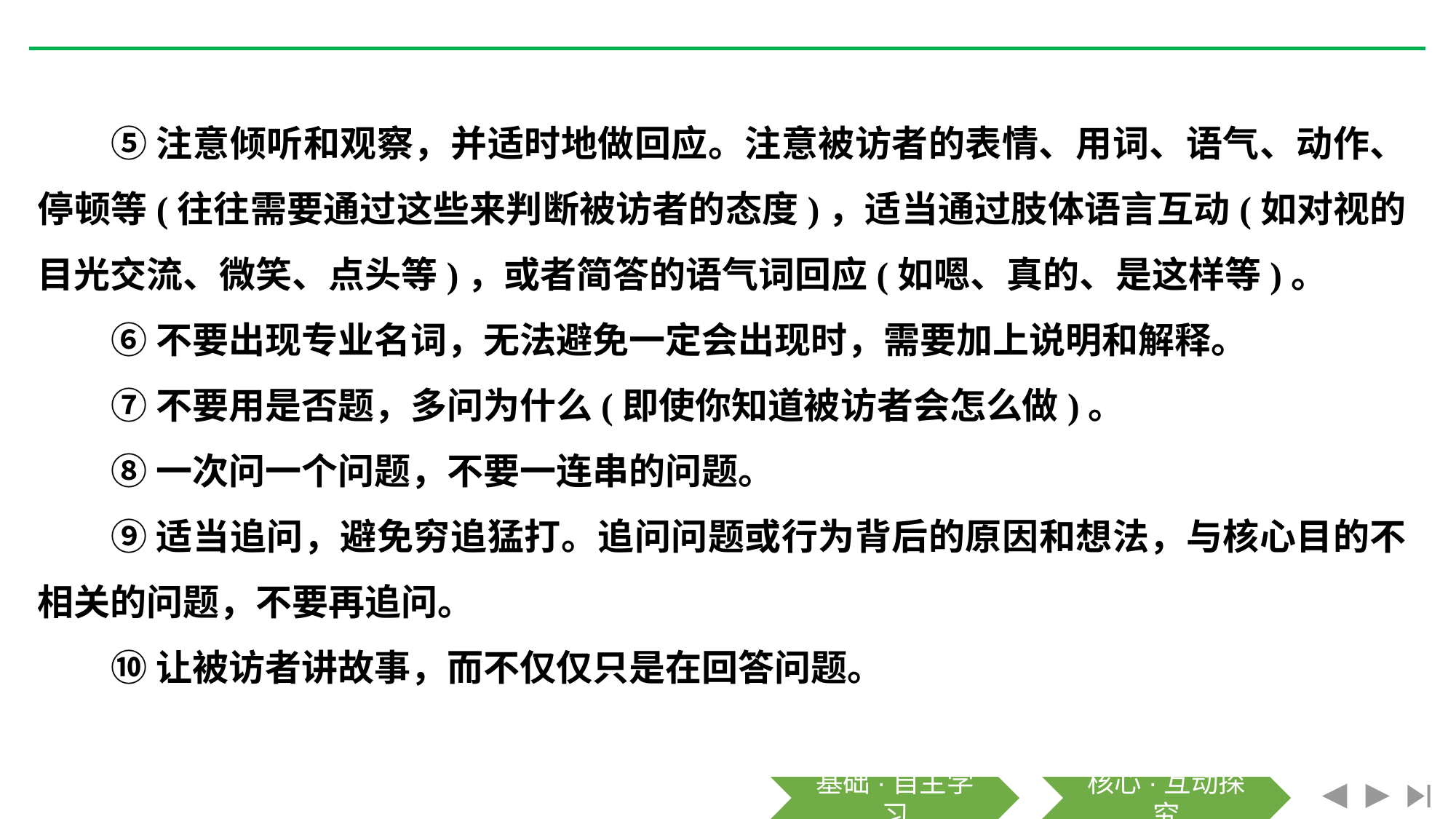

⑤注意倾听和观察，并适时地做回应。注意被访者的表情、用词、语气、动作、停顿等(往往需要通过这些来判断被访者的态度)，适当通过肢体语言互动(如对视的目光交流、微笑、点头等)，或者简答的语气词回应(如嗯、真的、是这样等)。
⑥不要出现专业名词，无法避免一定会出现时，需要加上说明和解释。
⑦不要用是否题，多问为什么(即使你知道被访者会怎么做)。
⑧一次问一个问题，不要一连串的问题。
⑨适当追问，避免穷追猛打。追问问题或行为背后的原因和想法，与核心目的不相关的问题，不要再追问。
⑩让被访者讲故事，而不仅仅只是在回答问题。